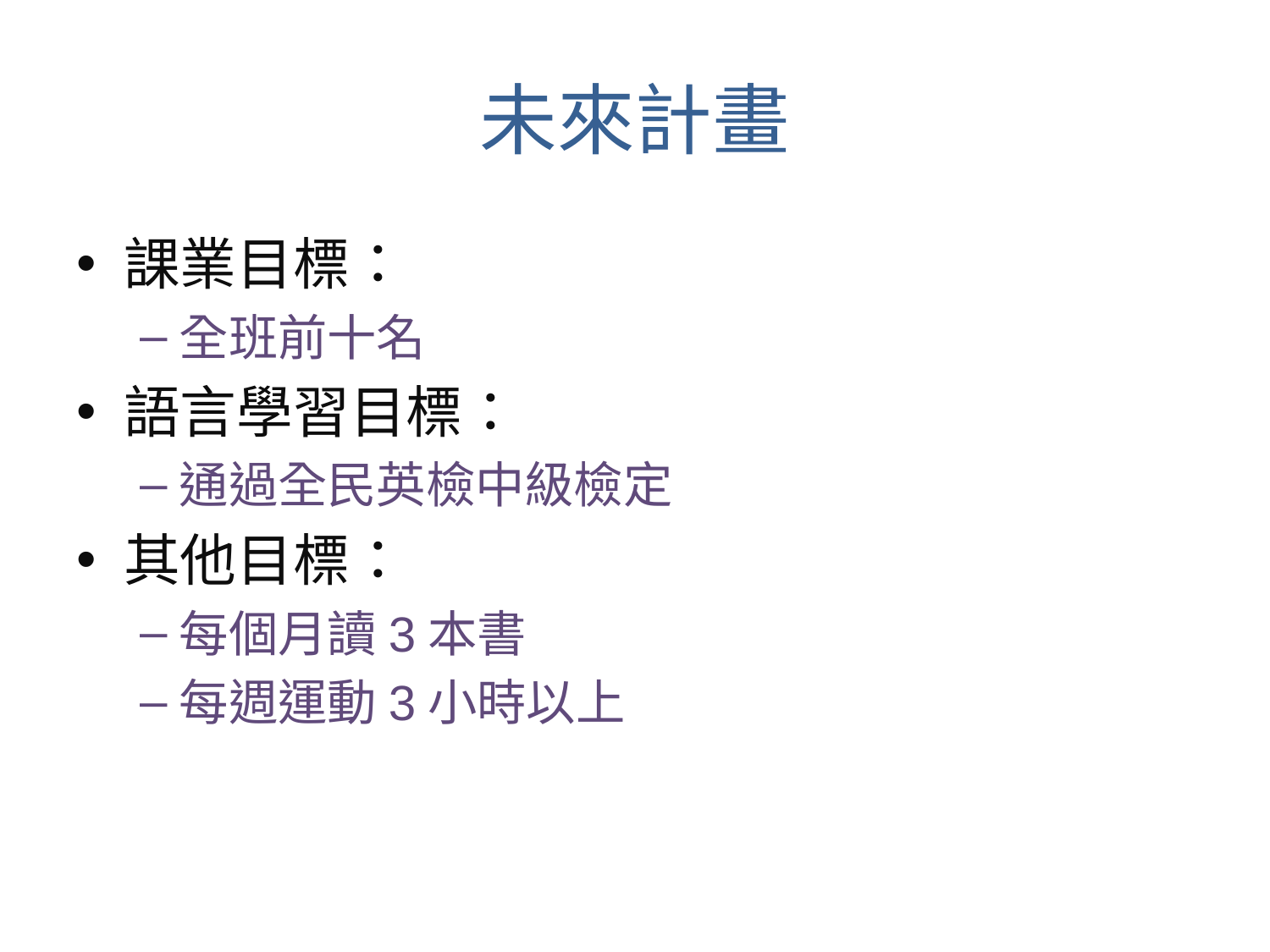

# 未來計畫
課業目標：
全班前十名
語言學習目標：
通過全民英檢中級檢定
其他目標：
每個月讀3本書
每週運動3小時以上